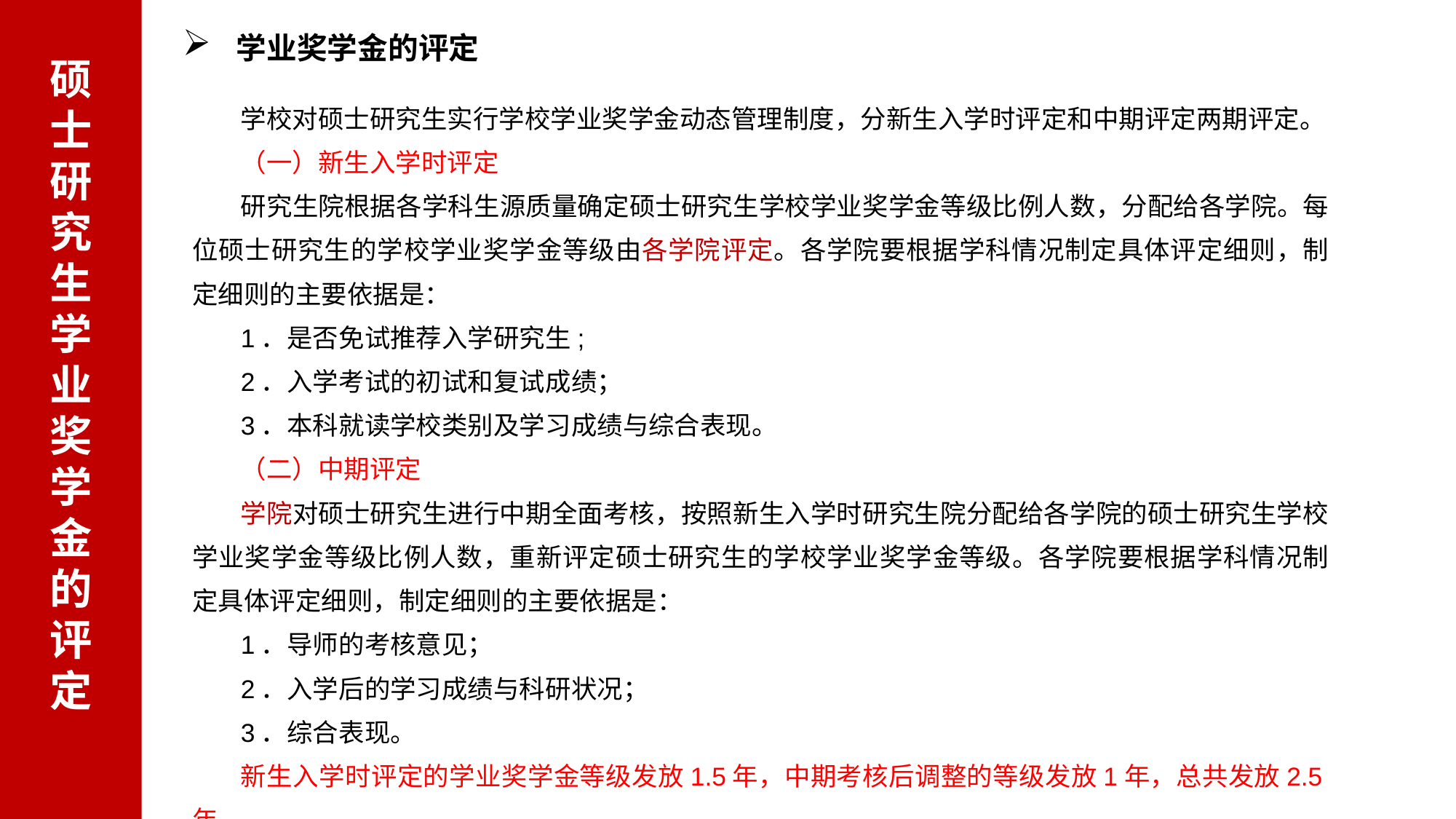

学业奖学金的评定
硕士研究生学业奖学金的评定
学校对硕士研究生实行学校学业奖学金动态管理制度，分新生入学时评定和中期评定两期评定。
（一）新生入学时评定
研究生院根据各学科生源质量确定硕士研究生学校学业奖学金等级比例人数，分配给各学院。每位硕士研究生的学校学业奖学金等级由各学院评定。各学院要根据学科情况制定具体评定细则，制定细则的主要依据是：
1．是否免试推荐入学研究生;
2．入学考试的初试和复试成绩；
3．本科就读学校类别及学习成绩与综合表现。
（二）中期评定
学院对硕士研究生进行中期全面考核，按照新生入学时研究生院分配给各学院的硕士研究生学校学业奖学金等级比例人数，重新评定硕士研究生的学校学业奖学金等级。各学院要根据学科情况制定具体评定细则，制定细则的主要依据是：
1．导师的考核意见；
2．入学后的学习成绩与科研状况；
3．综合表现。
新生入学时评定的学业奖学金等级发放1.5年，中期考核后调整的等级发放1年，总共发放2.5年